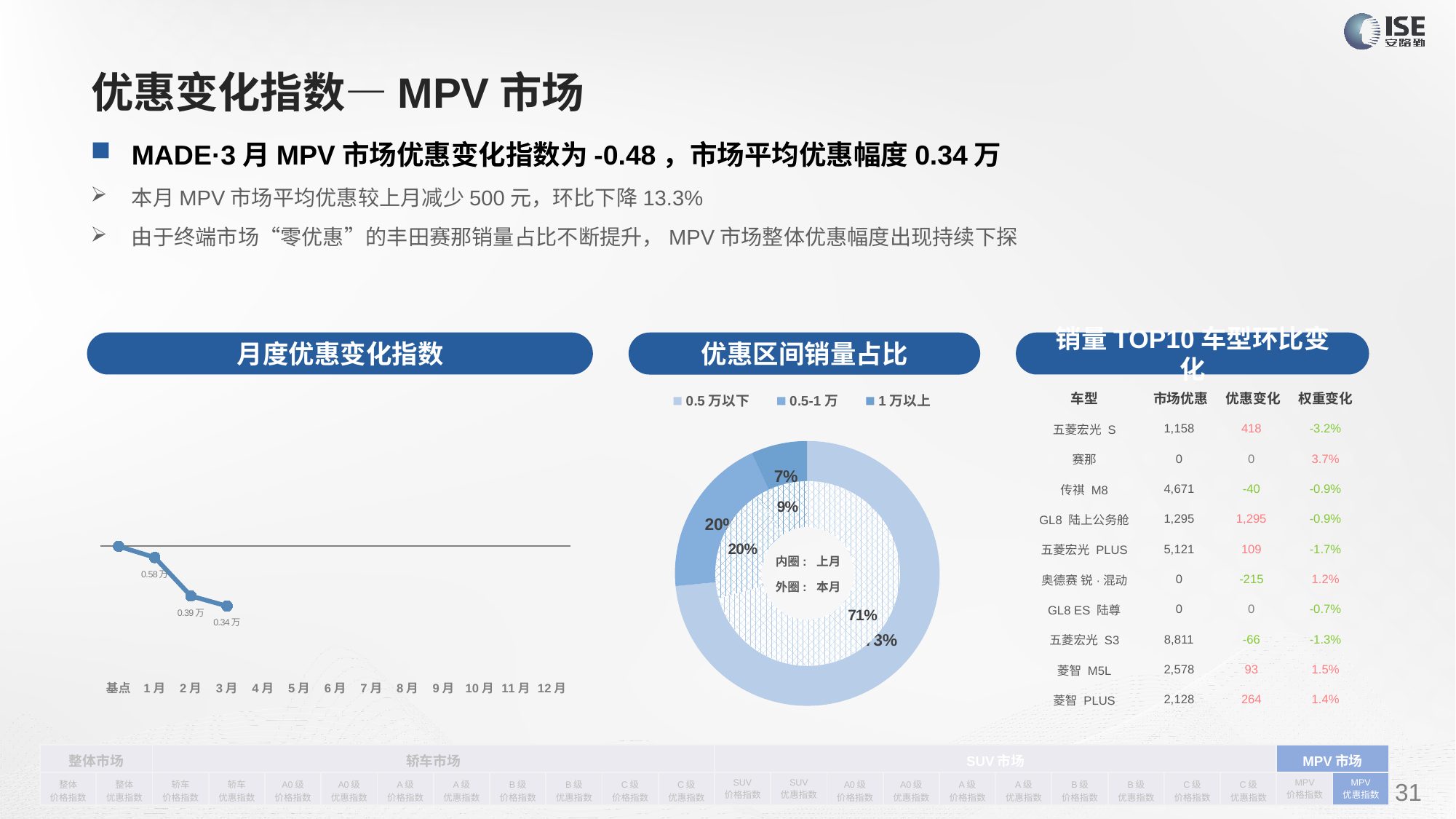

# 优惠变化指数—MPV市场
MADE·3月MPV市场优惠变化指数为-0.48，市场平均优惠幅度0.34万
本月MPV市场平均优惠较上月减少500元，环比下降13.3%
由于终端市场“零优惠”的丰田赛那销量占比不断提升，MPV市场整体优惠幅度出现持续下探
月度优惠变化指数

销量TOP10车型环比变化

优惠区间销量占比

| 车型 | 市场优惠 | 优惠变化 | 权重变化 |
| --- | --- | --- | --- |
| 五菱宏光 S | 1,158 | 418 | -3.2% |
| 赛那 | 0 | 0 | 3.7% |
| 传祺 M8 | 4,671 | -40 | -0.9% |
| GL8 陆上公务舱 | 1,295 | 1,295 | -0.9% |
| 五菱宏光 PLUS | 5,121 | 109 | -1.7% |
| 奥德赛 锐·混动 | 0 | -215 | 1.2% |
| GL8 ES 陆尊 | 0 | 0 | -0.7% |
| 五菱宏光 S3 | 8,811 | -66 | -1.3% |
| 菱智 M5L | 2,578 | 93 | 1.5% |
| 菱智 PLUS | 2,128 | 264 | 1.4% |

### Chart

| Category | 销量 |
|---|---|
| 0.5万以下 | 46899.0 |
| 0.5-1万 | 12538.0 |
| 1万以上 | 4398.0 |

### Chart

| Category | Y2022 |
|---|---|
| 基点 | 0.0 |
| 1月 | -0.09 |
| 2月 | -0.39902028967317305 |
| 3月 | -0.48 |
| 4月 | None |
| 5月 | None |
| 6月 | None |
| 7月 | None |
| 8月 | None |
| 9月 | None |
| 10月 | None |
| 11月 | None |
| 12月 | None |

### Chart

| Category | 销量 |
|---|---|
| 0.5万以下 | 45619.0 |
| 0.5-1万 | 12942.0 |
| 1万以上 | 5949.0 |
内圈:  上月
外圈:  本月
| 整体市场 |  | 轿车市场 |  |  |  |  |  |  |  |  |  | SUV市场 |  |  |  |  |  |  |  |  |  | MPV市场 |  |
| --- | --- | --- | --- | --- | --- | --- | --- | --- | --- | --- | --- | --- | --- | --- | --- | --- | --- | --- | --- | --- | --- | --- | --- |
| 整体 价格指数 | 整体 优惠指数 | 轿车 价格指数 | 轿车 优惠指数 | A0级 价格指数 | A0级 优惠指数 | A级 价格指数 | A级 优惠指数 | B级 价格指数 | B级 优惠指数 | C级 价格指数 | C级 优惠指数 | SUV 价格指数 | SUV 优惠指数 | A0级 价格指数 | A0级 优惠指数 | A级 价格指数 | A级 优惠指数 | B级 价格指数 | B级 优惠指数 | C级 价格指数 | C级 优惠指数 | MPV 价格指数 | MPV 优惠指数 |
请在插入菜单—页眉和页脚中修改此 文本
31